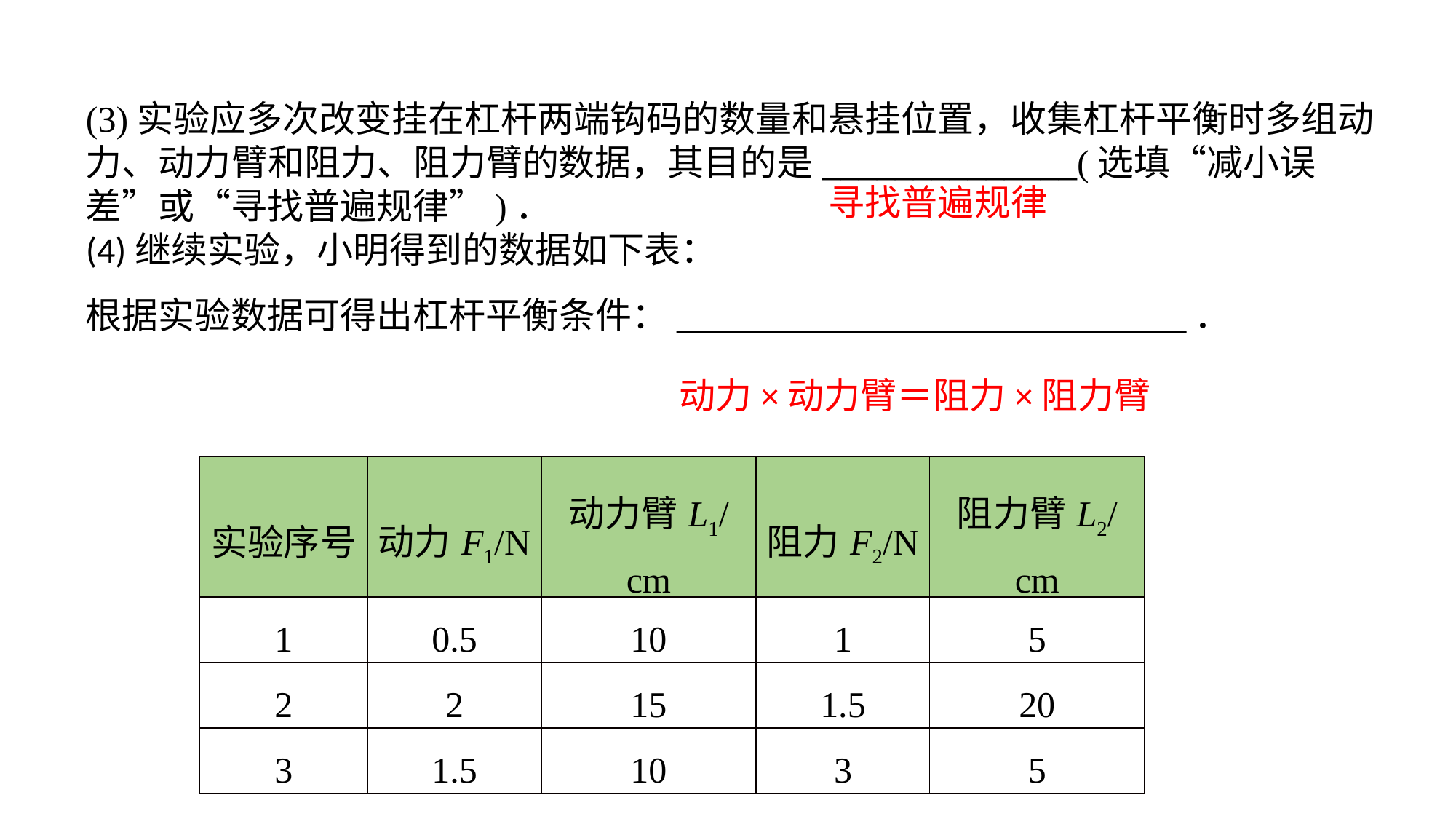

(3)实验应多次改变挂在杠杆两端钩码的数量和悬挂位置，收集杠杆平衡时多组动力、动力臂和阻力、阻力臂的数据，其目的是______________(选填“减小误差”或“寻找普遍规律”)．(4)继续实验，小明得到的数据如下表：根据实验数据可得出杠杆平衡条件：____________________________．
寻找普遍规律
动力×动力臂＝阻力×阻力臂
| 实验序号 | 动力F1/N | 动力臂L1/cm | 阻力F2/N | 阻力臂L2/cm |
| --- | --- | --- | --- | --- |
| 1 | 0.5 | 10 | 1 | 5 |
| 2 | 2 | 15 | 1.5 | 20 |
| 3 | 1.5 | 10 | 3 | 5 |